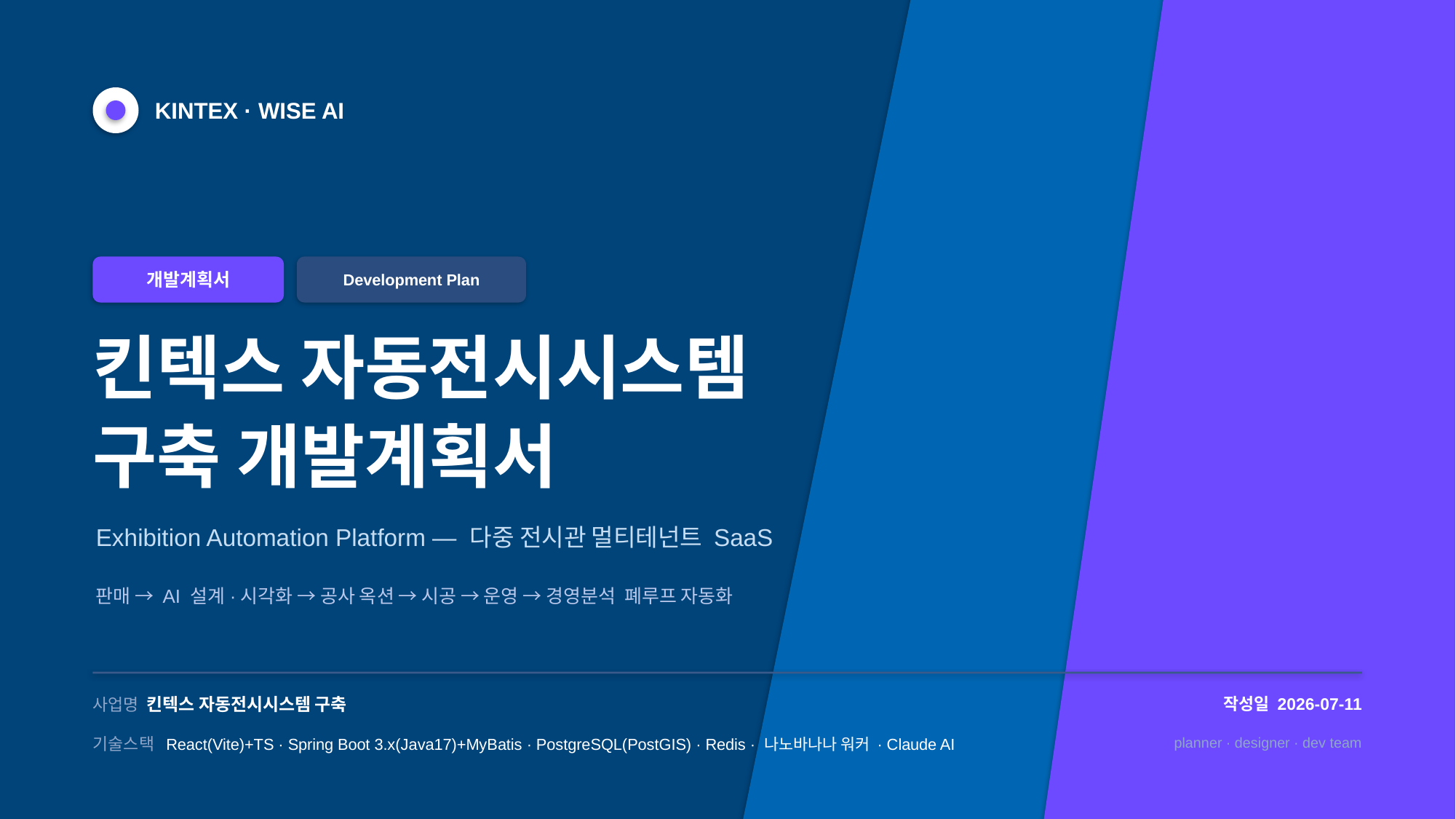

KINTEX · WISE AI

개발계획서

Development Plan
킨텍스 자동전시시스템
구축 개발계획서
Exhibition Automation Platform — 다중 전시관 멀티테넌트 SaaS
판매 → AI 설계·시각화 → 공사 옥션 → 시공 → 운영 → 경영분석  폐루프 자동화

사업명  킨텍스 자동전시시스템 구축
작성일 2026-07-11
기술스택  React(Vite)+TS · Spring Boot 3.x(Java17)+MyBatis · PostgreSQL(PostGIS) · Redis · 나노바나나 워커 · Claude AI
planner · designer · dev team